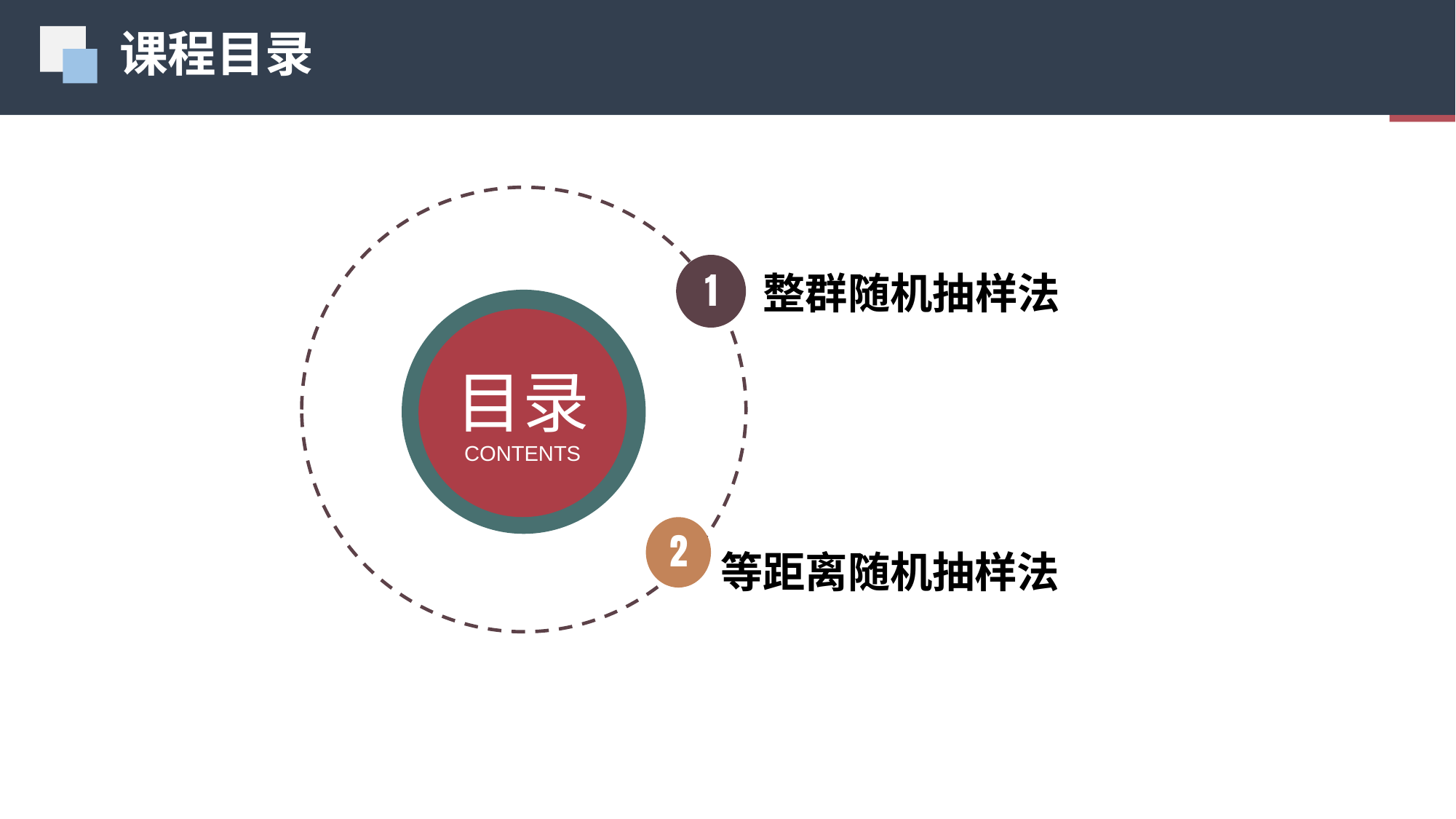

课程目录

01

1
整群随机抽样法

目录
CONTENTS
2
等距离随机抽样法